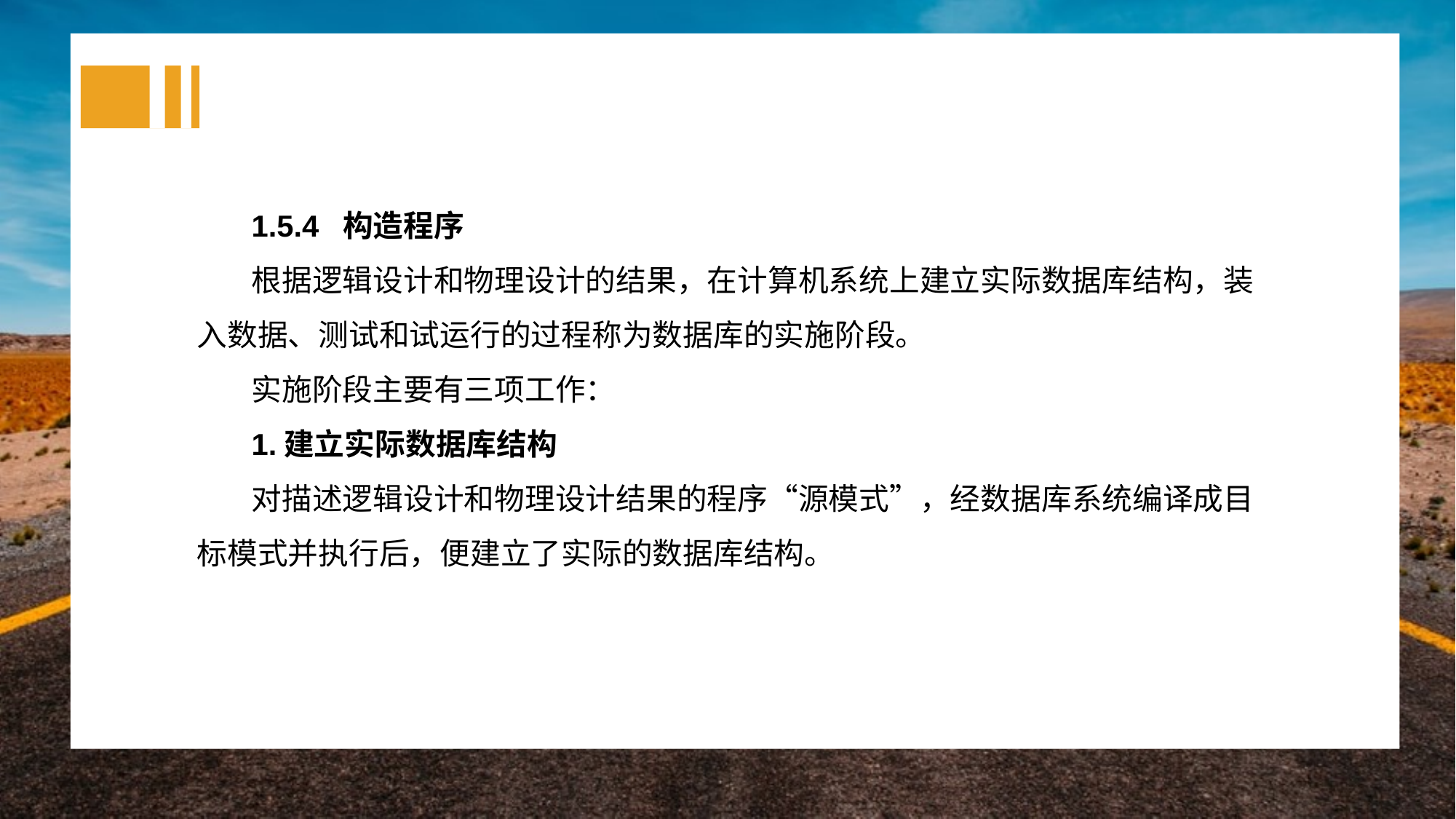

1.5.4  构造程序
根据逻辑设计和物理设计的结果，在计算机系统上建立实际数据库结构，装入数据、测试和试运行的过程称为数据库的实施阶段。
实施阶段主要有三项工作：
1.建立实际数据库结构
对描述逻辑设计和物理设计结果的程序“源模式”，经数据库系统编译成目标模式并执行后，便建立了实际的数据库结构。